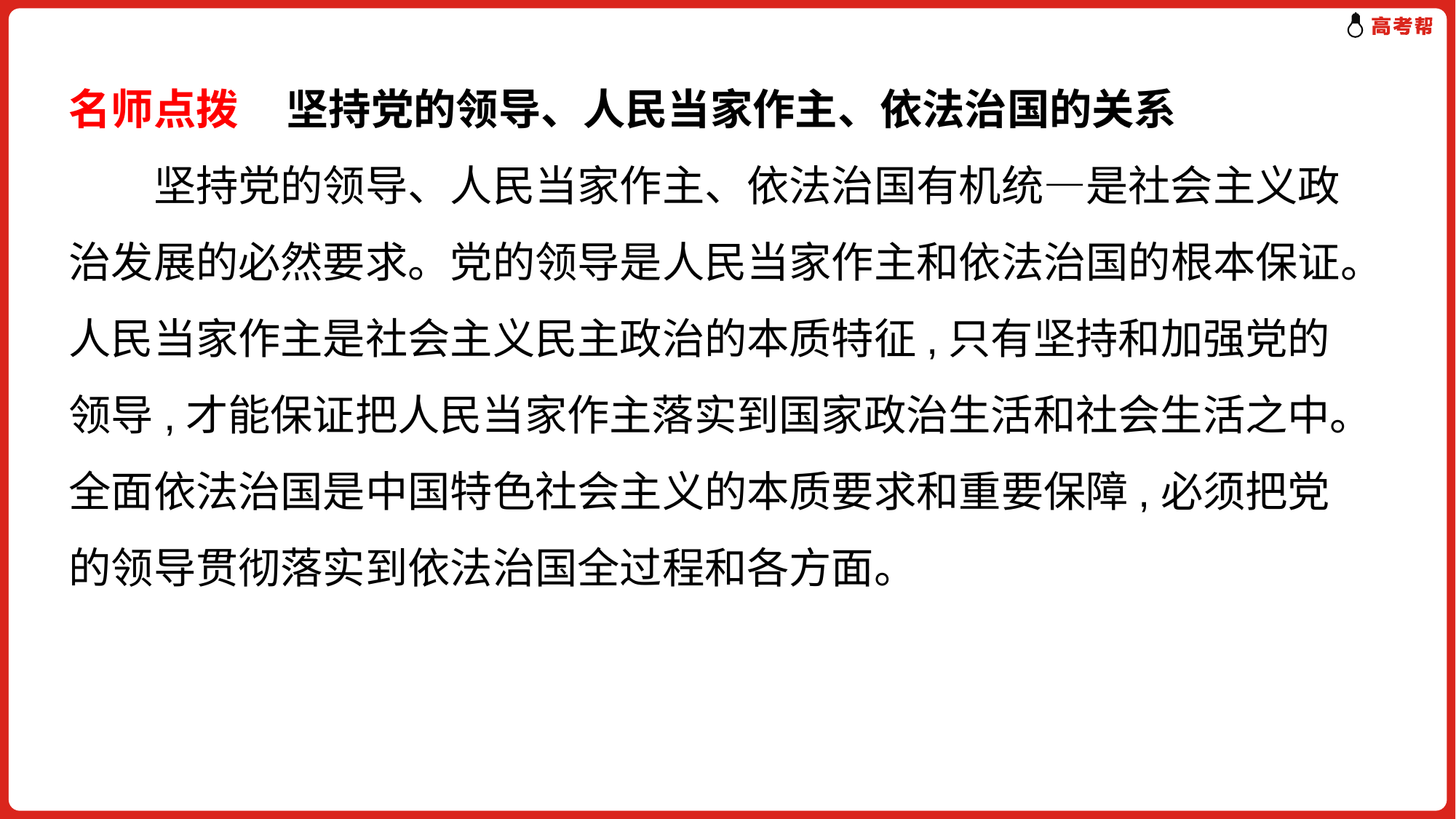

名师点拨     坚持党的领导、人民当家作主、依法治国的关系
　　坚持党的领导、人民当家作主、依法治国有机统—是社会主义政治发展的必然要求。党的领导是人民当家作主和依法治国的根本保证。人民当家作主是社会主义民主政治的本质特征,只有坚持和加强党的领导,才能保证把人民当家作主落实到国家政治生活和社会生活之中。全面依法治国是中国特色社会主义的本质要求和重要保障,必须把党的领导贯彻落实到依法治国全过程和各方面。